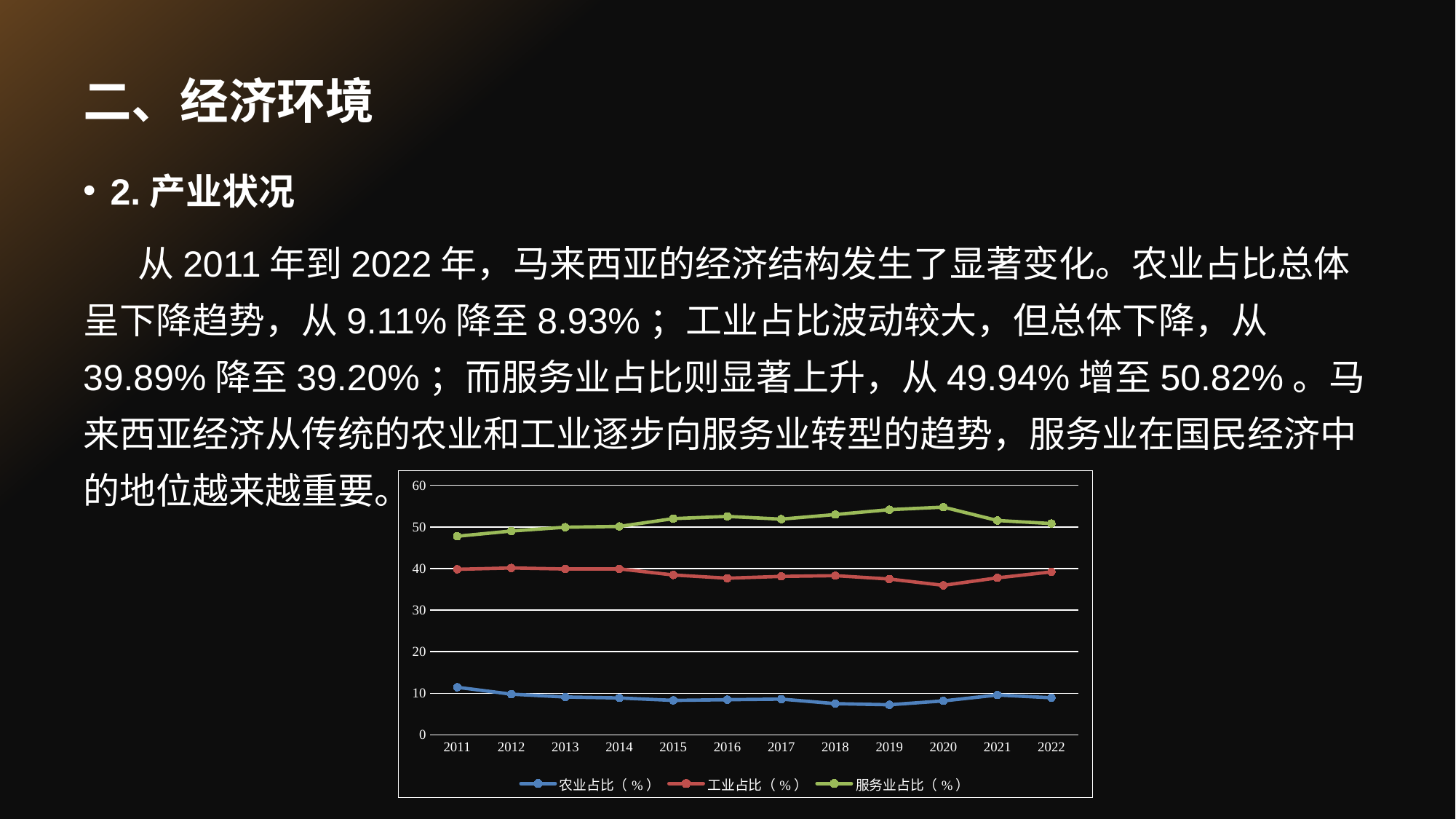

# 二、经济环境
2.产业状况
从2011年到2022年，马来西亚的经济结构发生了显著变化。农业占比总体呈下降趋势，从9.11%降至8.93%；工业占比波动较大，但总体下降，从39.89%降至39.20%；而服务业占比则显著上升，从49.94%增至50.82%。马来西亚经济从传统的农业和工业逐步向服务业转型的趋势，服务业在国民经济中的地位越来越重要。

### Chart

| Category | 农业占比（%） | 工业占比（%） | 服务业占比（%） |
|---|---|---|---|
| 2011 | 11.45 | 39.82 | 47.77 |
| 2012 | 9.79 | 40.14 | 49.02 |
| 2013 | 9.11 | 39.89 | 49.94 |
| 2014 | 8.87 | 39.92 | 50.12 |
| 2015 | 8.29 | 38.45 | 52.01 |
| 2016 | 8.46 | 37.68 | 52.53 |
| 2017 | 8.6 | 38.11 | 51.88 |
| 2018 | 7.51 | 38.29 | 52.99 |
| 2019 | 7.24 | 37.48 | 54.15 |
| 2020 | 8.17 | 35.96 | 54.76 |
| 2021 | 9.59 | 37.76 | 51.55 |
| 2022 | 8.93 | 39.2 | 50.82 |